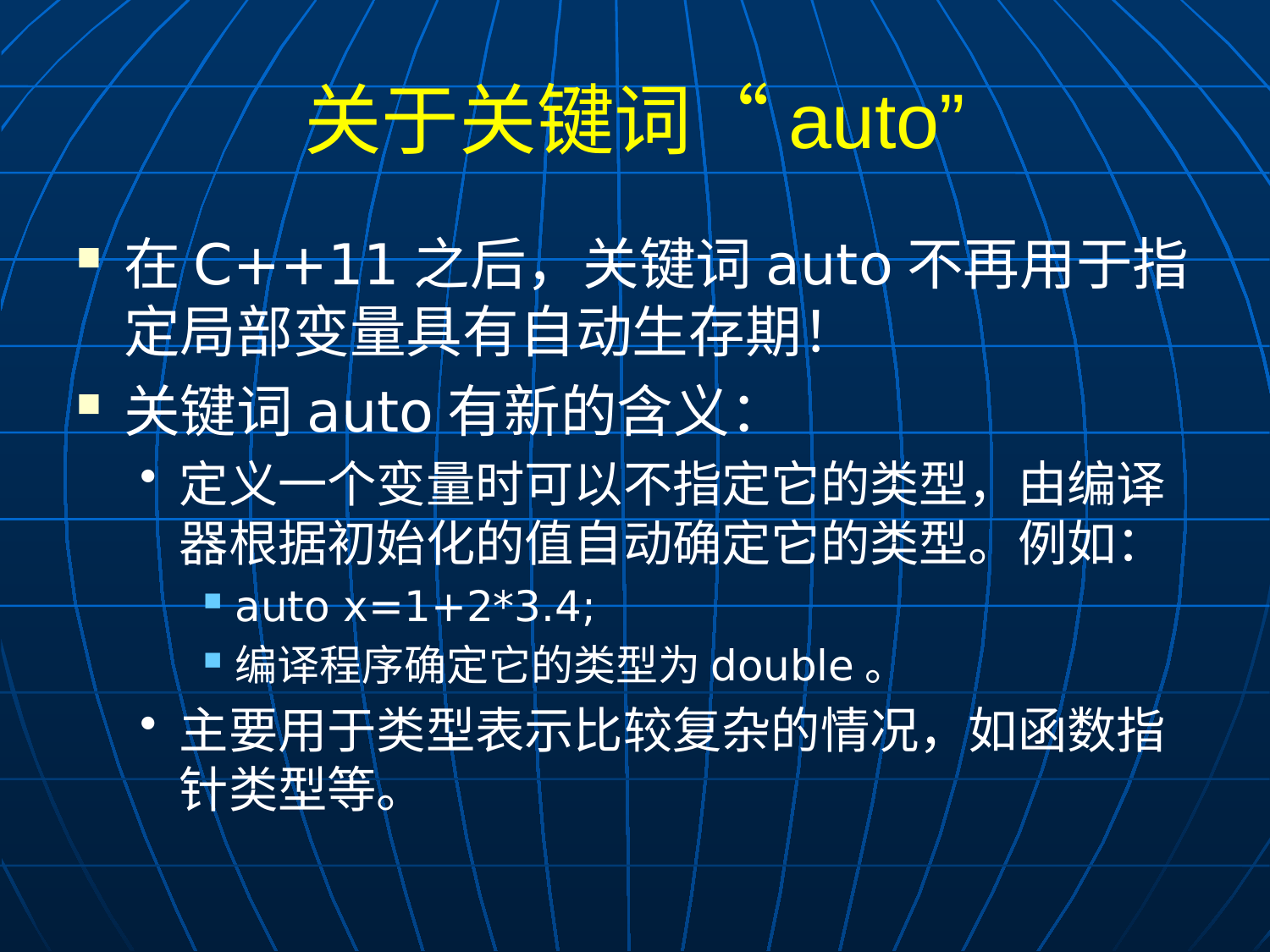

# 关于关键词“auto”
在C++11之后，关键词auto不再用于指定局部变量具有自动生存期！
关键词auto有新的含义：
定义一个变量时可以不指定它的类型，由编译器根据初始化的值自动确定它的类型。例如：
auto x=1+2*3.4;
编译程序确定它的类型为double。
主要用于类型表示比较复杂的情况，如函数指针类型等。